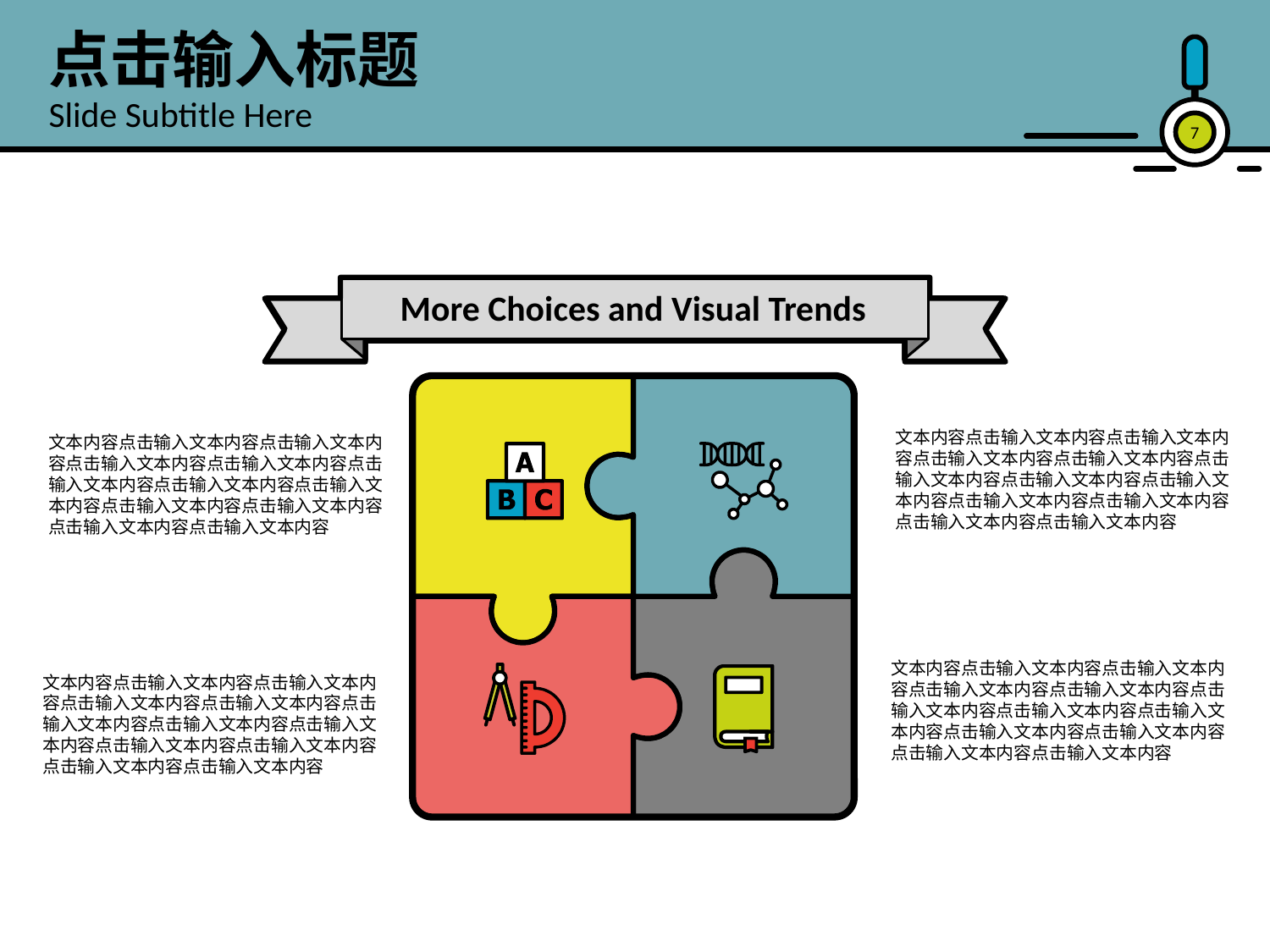

点击输入标题
Slide Subtitle Here
7

More Choices and Visual Trends

文本内容点击输入文本内容点击输入文本内容点击输入文本内容点击输入文本内容点击输入文本内容点击输入文本内容点击输入文本内容点击输入文本内容点击输入文本内容点击输入文本内容点击输入文本内容

文本内容点击输入文本内容点击输入文本内容点击输入文本内容点击输入文本内容点击输入文本内容点击输入文本内容点击输入文本内容点击输入文本内容点击输入文本内容点击输入文本内容点击输入文本内容

文本内容点击输入文本内容点击输入文本内容点击输入文本内容点击输入文本内容点击输入文本内容点击输入文本内容点击输入文本内容点击输入文本内容点击输入文本内容点击输入文本内容点击输入文本内容

文本内容点击输入文本内容点击输入文本内容点击输入文本内容点击输入文本内容点击输入文本内容点击输入文本内容点击输入文本内容点击输入文本内容点击输入文本内容点击输入文本内容点击输入文本内容